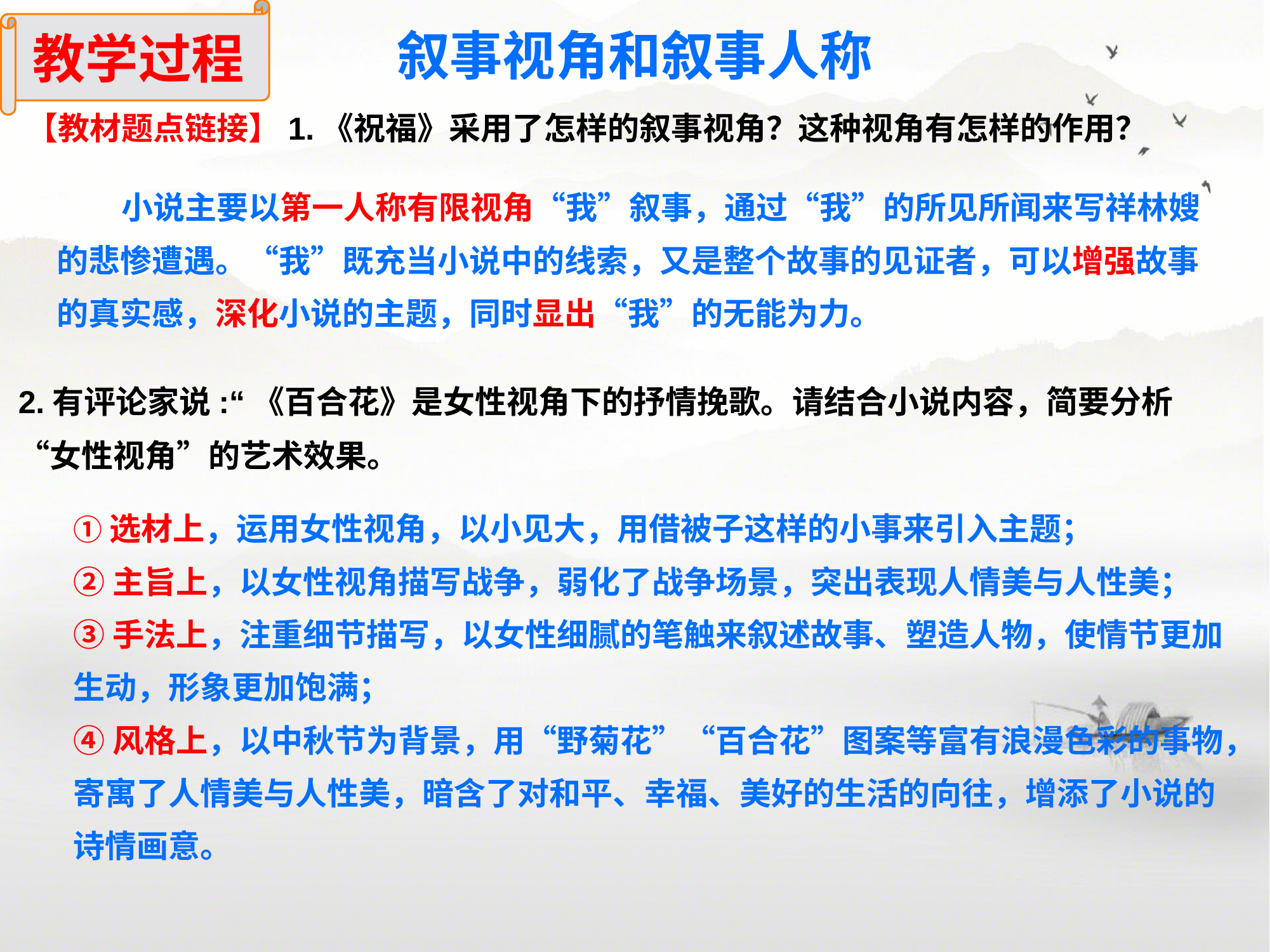

教学过程
叙事视角和叙事人称
【教材题点链接】1.《祝福》采用了怎样的叙事视角？这种视角有怎样的作用？
        小说主要以第一人称有限视角“我”叙事，通过“我”的所见所闻来写祥林嫂的悲惨遭遇。“我”既充当小说中的线索，又是整个故事的见证者，可以增强故事的真实感，深化小说的主题，同时显出“我”的无能为力。
2.有评论家说:“《百合花》是女性视角下的抒情挽歌。请结合小说内容，简要分析“女性视角”的艺术效果。
①选材上，运用女性视角，以小见大，用借被子这样的小事来引入主题；
②主旨上，以女性视角描写战争，弱化了战争场景，突出表现人情美与人性美；
③手法上，注重细节描写，以女性细腻的笔触来叙述故事、塑造人物，使情节更加生动，形象更加饱满；
④风格上，以中秋节为背景，用“野菊花”“百合花”图案等富有浪漫色彩的事物，寄寓了人情美与人性美，暗含了对和平、幸福、美好的生活的向往，增添了小说的诗情画意。